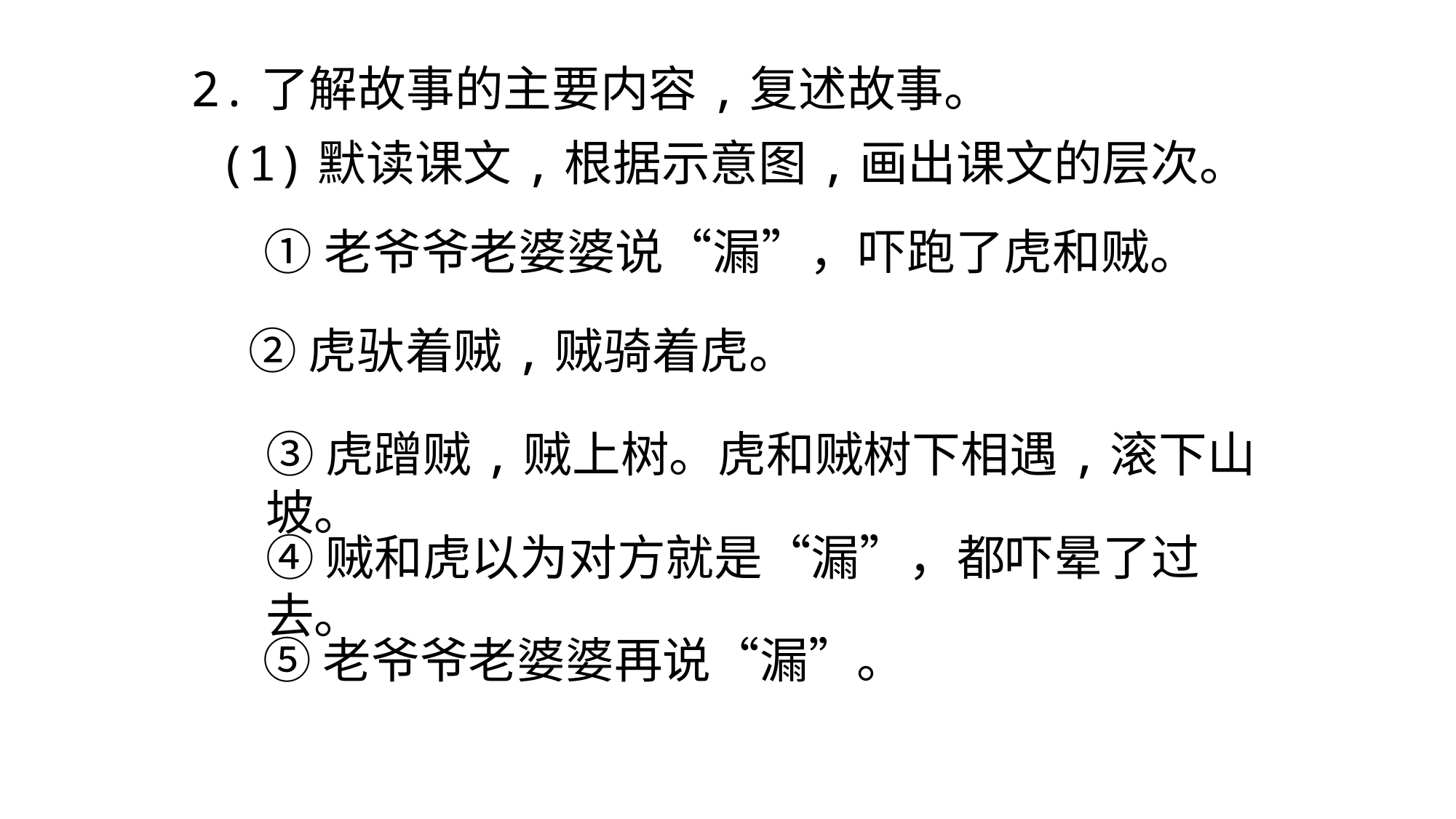

2.了解故事的主要内容,复述故事。
 (1)默读课文,根据示意图,画出课文的层次。
①老爷爷老婆婆说“漏”，吓跑了虎和贼。
②虎驮着贼,贼骑着虎。
③虎蹭贼,贼上树。虎和贼树下相遇,滚下山坡。
④贼和虎以为对方就是“漏”，都吓晕了过去。
⑤老爷爷老婆婆再说“漏”。